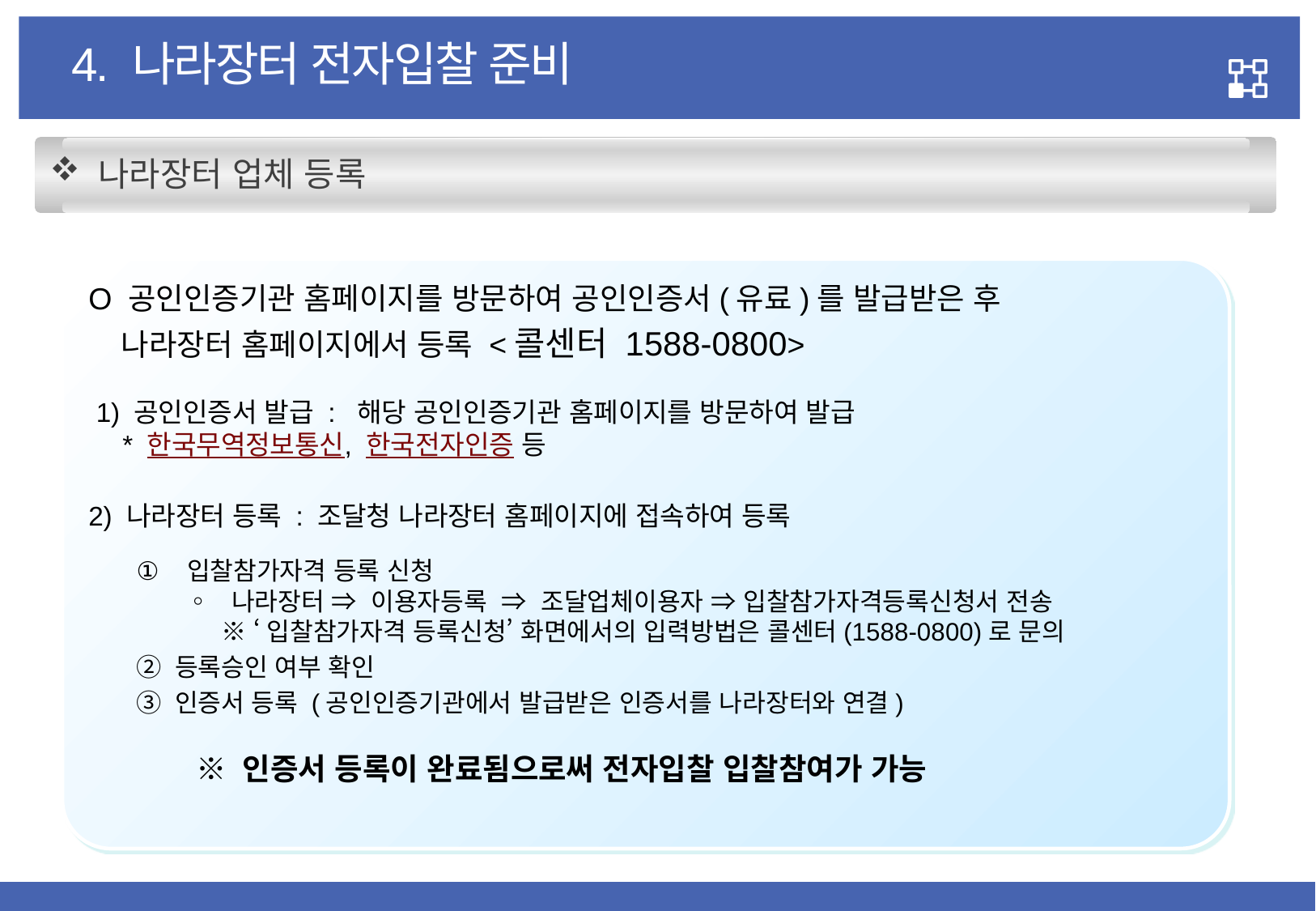

4. 나라장터 전자입찰 준비

 나라장터 업체 등록
O 공인인증기관 홈페이지를 방문하여 공인인증서(유료)를 발급받은 후
   나라장터 홈페이지에서 등록 <콜센터 1588-0800>

 1) 공인인증서 발급 :  해당 공인인증기관 홈페이지를 방문하여 발급
      * 한국무역정보통신, 한국전자인증 등

2) 나라장터 등록 : 조달청 나라장터 홈페이지에 접속하여 등록

입찰참가자격 등록 신청
       ◦  나라장터 ⇒  이용자등록  ⇒  조달업체이용자 ⇒ 입찰참가자격등록신청서 전송
            ※ ‘입찰참가자격 등록신청’ 화면에서의 입력방법은 콜센터(1588-0800)로 문의
② 등록승인 여부 확인
③ 인증서 등록 (공인인증기관에서 발급받은 인증서를 나라장터와 연결)

         ※ 인증서 등록이 완료됨으로써 전자입찰 입찰참여가 가능